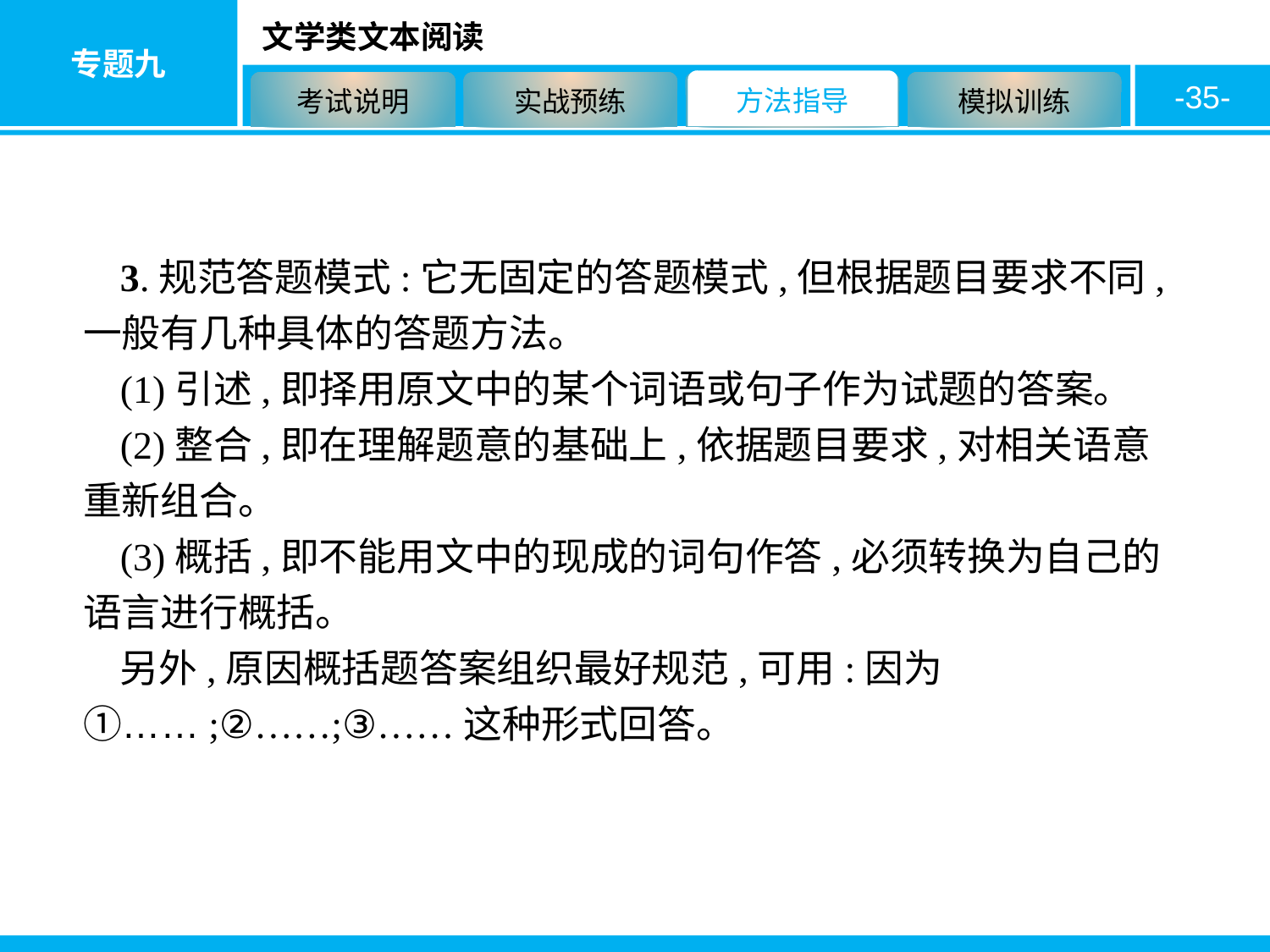

-35-
3.规范答题模式:它无固定的答题模式,但根据题目要求不同,一般有几种具体的答题方法。
(1)引述,即择用原文中的某个词语或句子作为试题的答案。
(2)整合,即在理解题意的基础上,依据题目要求,对相关语意重新组合。
(3)概括,即不能用文中的现成的词句作答,必须转换为自己的语言进行概括。
另外,原因概括题答案组织最好规范,可用:因为①……;②……;③……这种形式回答。